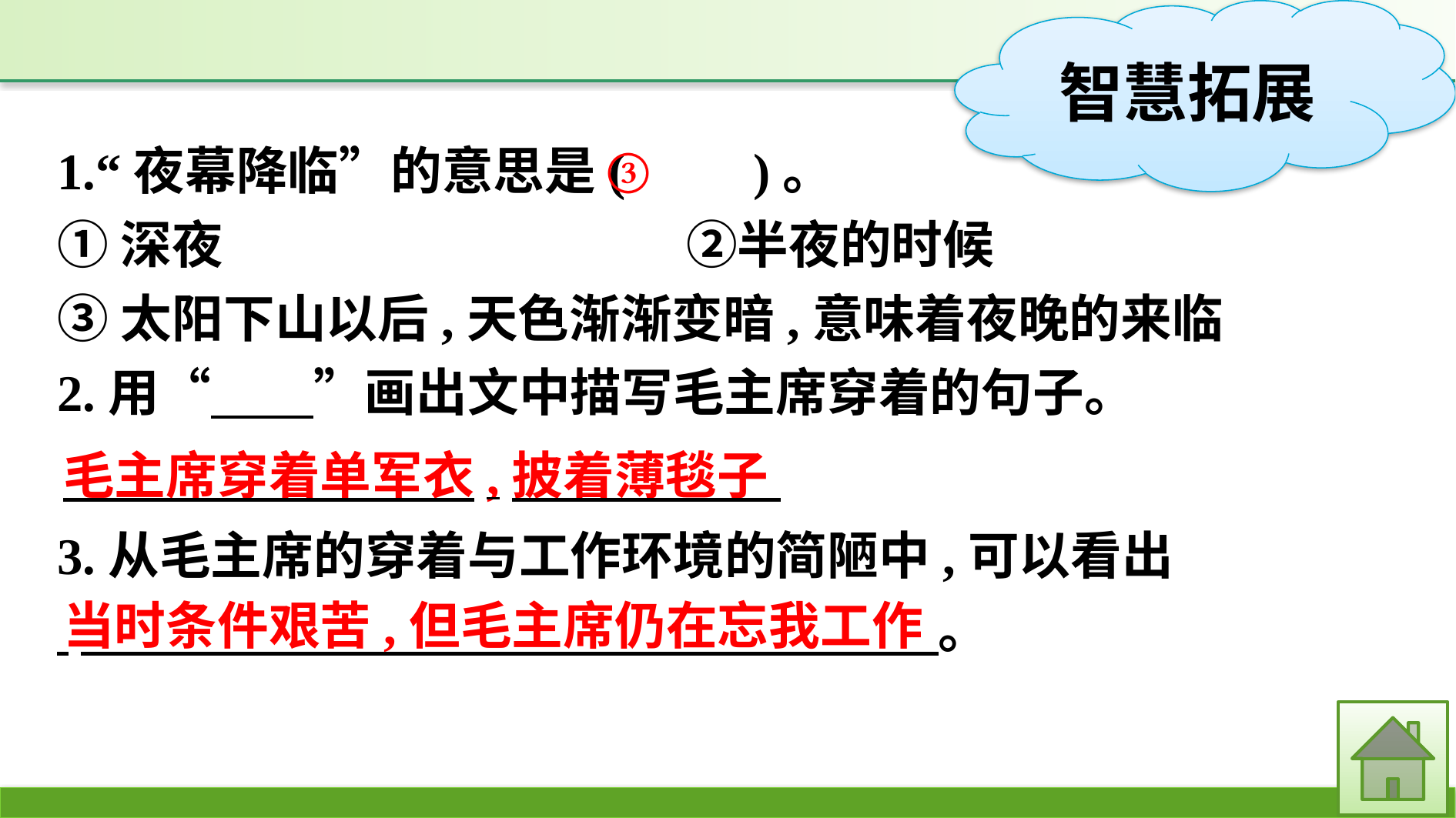

1.“夜幕降临”的意思是(　　)。
①深夜　　　　　　　　　②半夜的时候
③太阳下山以后,天色渐渐变暗,意味着夜晚的来临
2.用“　　”画出文中描写毛主席穿着的句子。
③
毛主席穿着单军衣,披着薄毯子
3.从毛主席的穿着与工作环境的简陋中,可以看出
 　　　　　                                      　　　。
当时条件艰苦,但毛主席仍在忘我工作